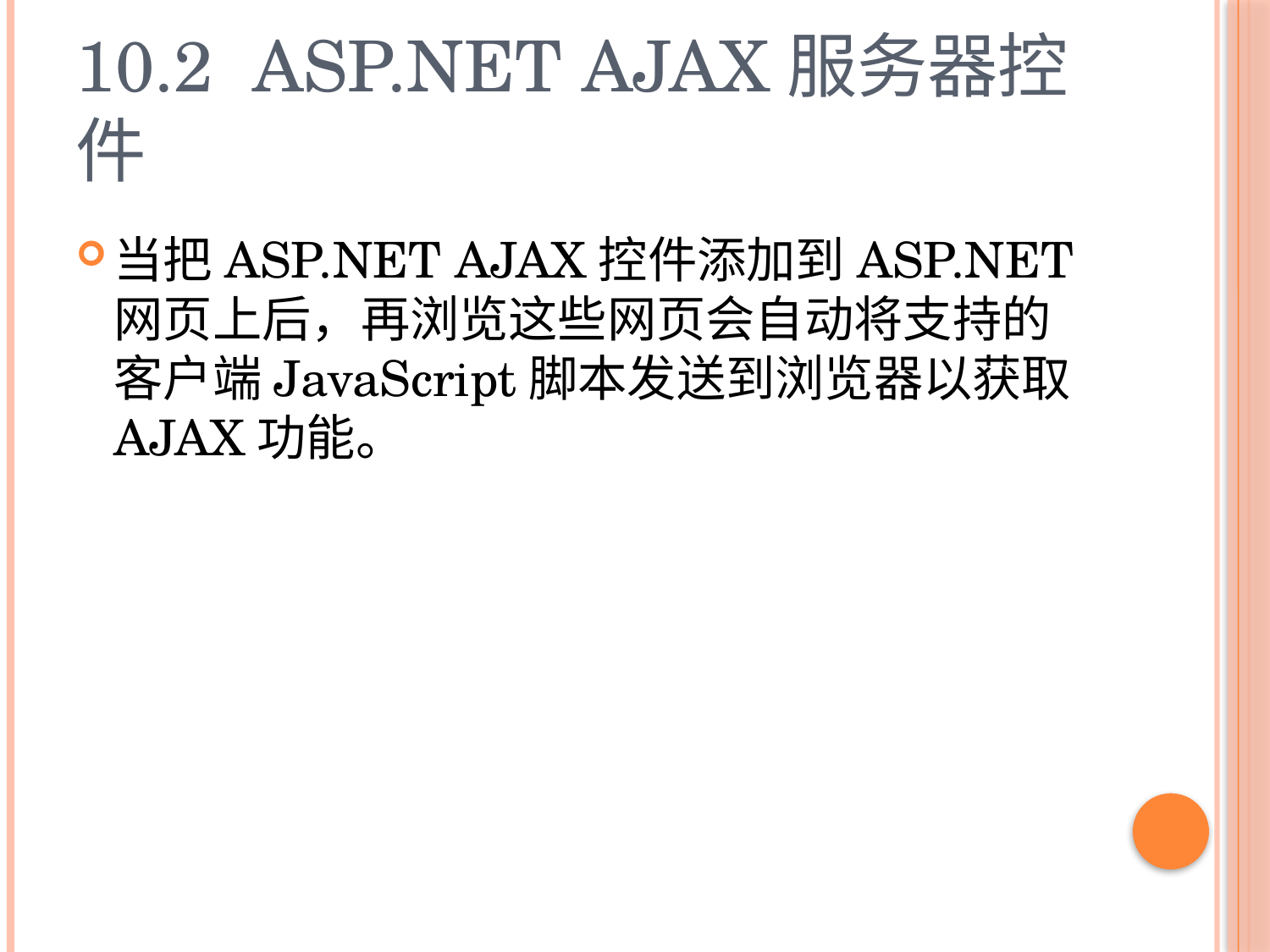

# 10.2  ASP.NET AJAX服务器控件
当把ASP.NET AJAX控件添加到ASP.NET网页上后，再浏览这些网页会自动将支持的客户端JavaScript脚本发送到浏览器以获取AJAX功能。
6